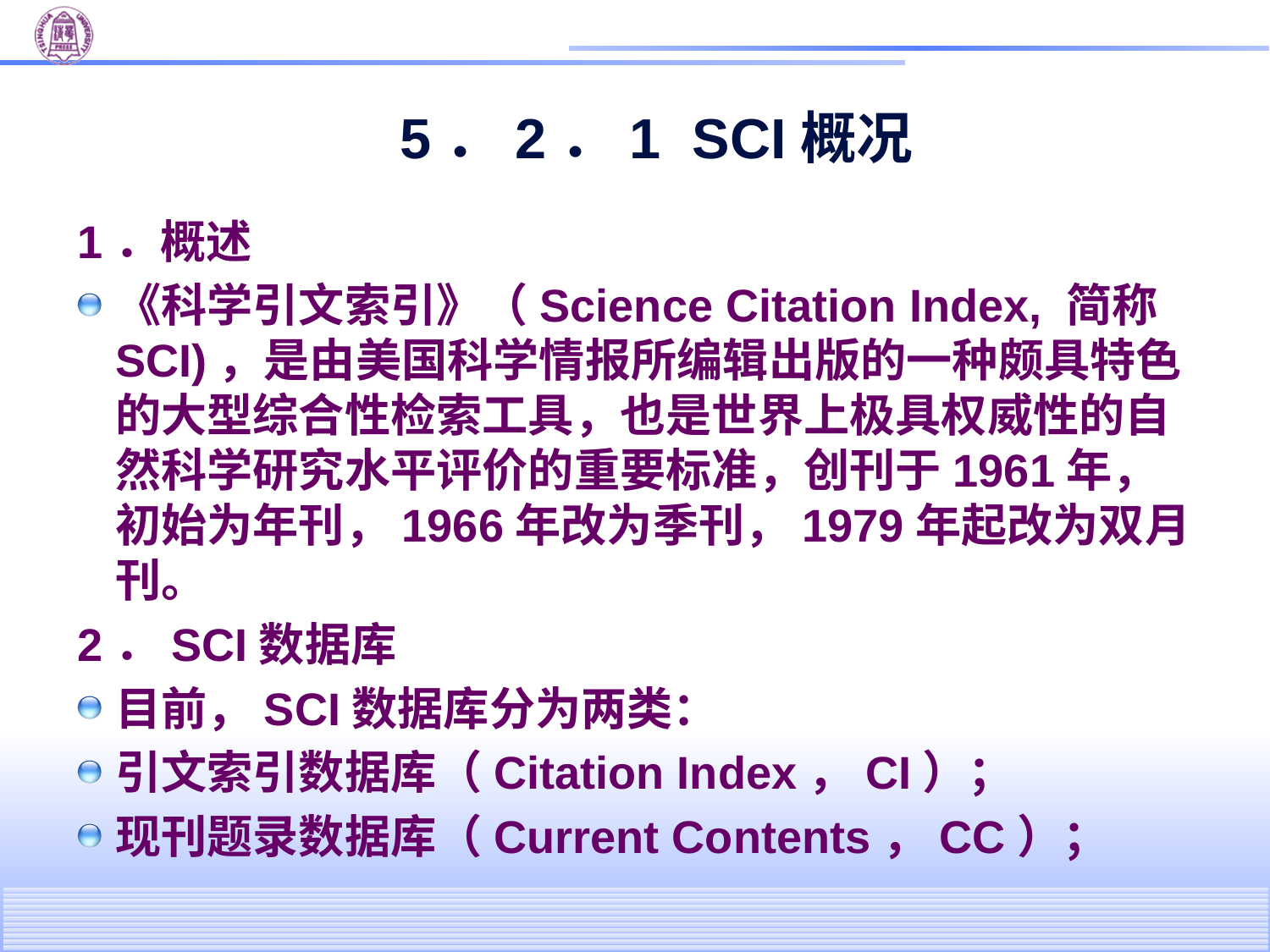

# 5．2．1  SCI概况
1．概述
《科学引文索引》（Science Citation Index, 简称SCI)，是由美国科学情报所编辑出版的一种颇具特色的大型综合性检索工具，也是世界上极具权威性的自然科学研究水平评价的重要标准，创刊于1961年，初始为年刊，1966年改为季刊，1979年起改为双月刊。
2．SCI数据库
目前，SCI数据库分为两类：
引文索引数据库（Citation Index，CI）；
现刊题录数据库（Current Contents，CC）；